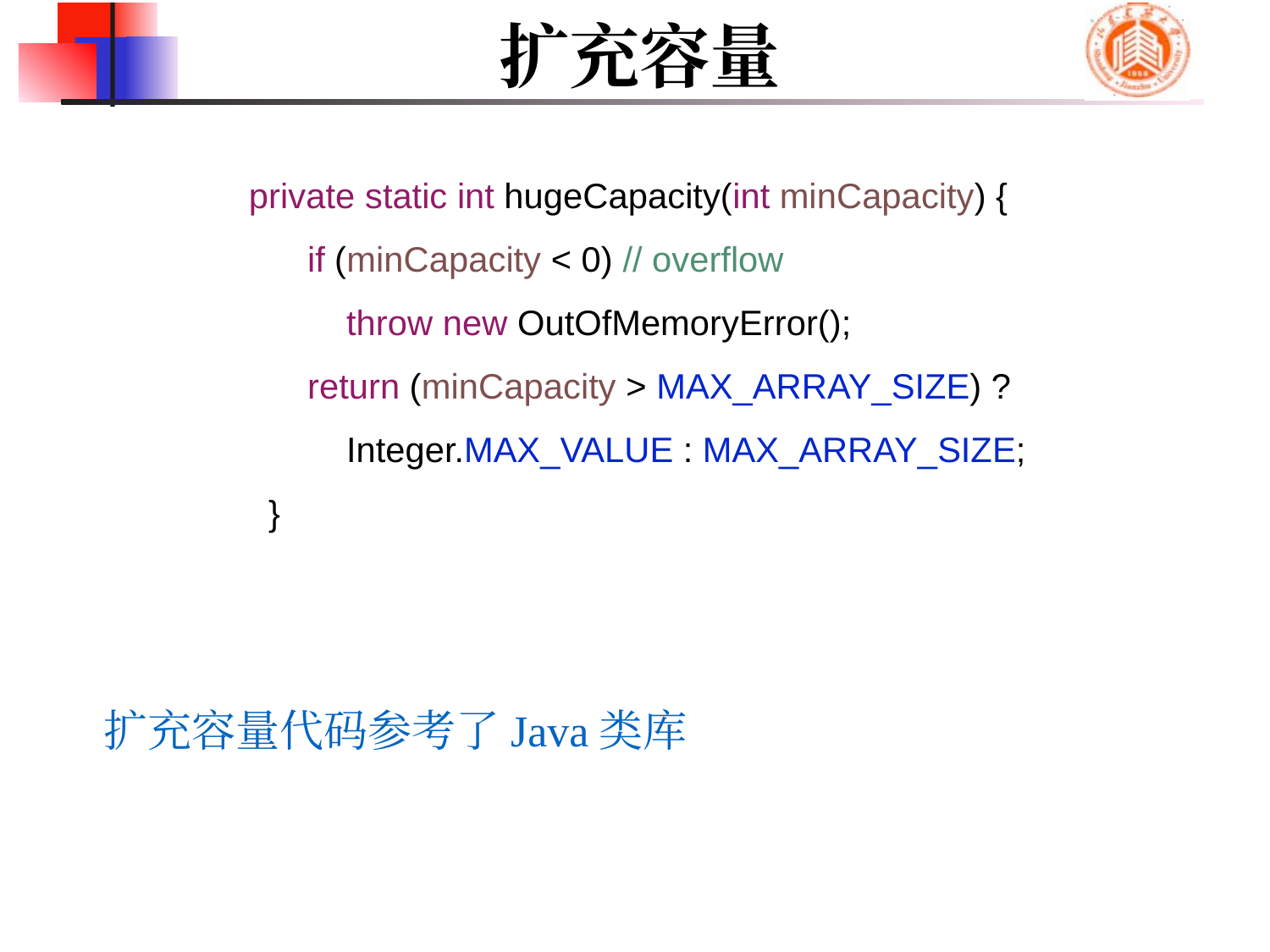

# 扩充容量
  private static int hugeCapacity(int minCapacity) {
        if (minCapacity < 0) // overflow
            throw new OutOfMemoryError();
        return (minCapacity > MAX_ARRAY_SIZE) ?
            Integer.MAX_VALUE : MAX_ARRAY_SIZE;
    }
扩充容量代码参考了Java类库